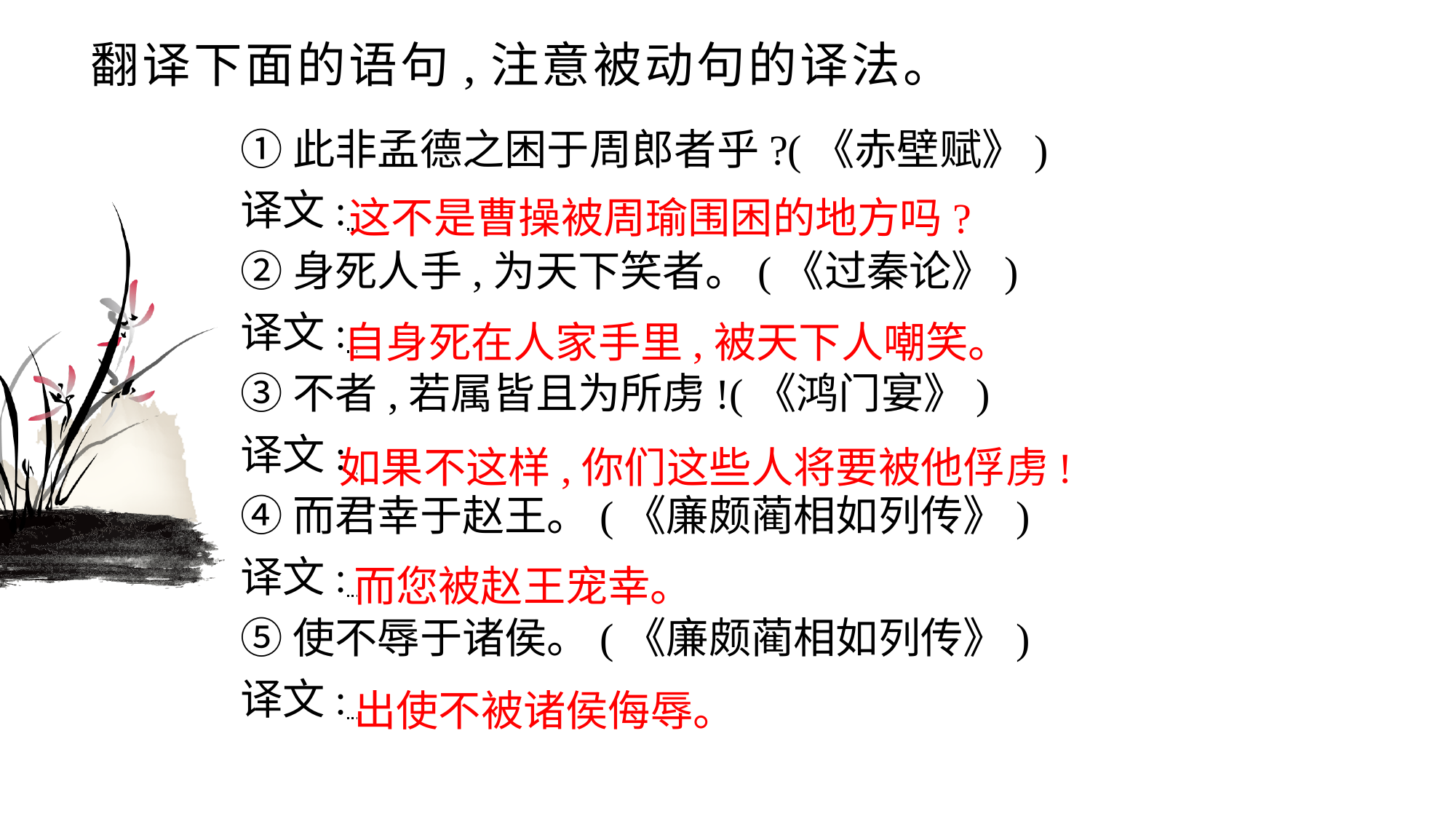

# 翻译下面的语句,注意被动句的译法。
①此非孟德之困于周郎者乎?(《赤壁赋》)
译文:
②身死人手,为天下笑者。(《过秦论》)
译文:
③不者,若属皆且为所虏!(《鸿门宴》)
译文:
④而君幸于赵王。(《廉颇蔺相如列传》)
译文:
⑤使不辱于诸侯。(《廉颇蔺相如列传》)
译文:
这不是曹操被周瑜围困的地方吗?
自身死在人家手里,被天下人嘲笑。
如果不这样,你们这些人将要被他俘虏!
而您被赵王宠幸。
出使不被诸侯侮辱。